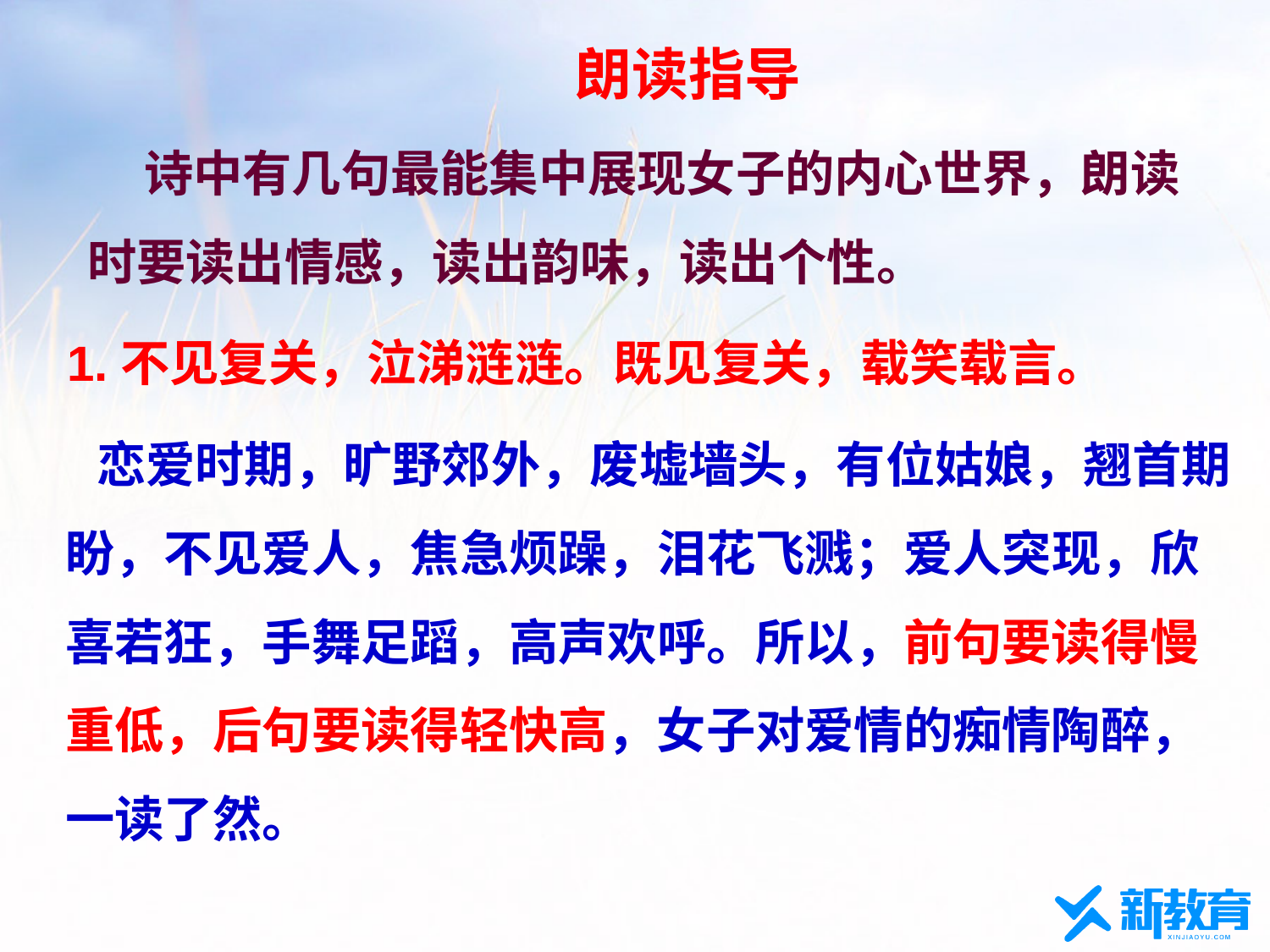

# 朗读指导
    诗中有几句最能集中展现女子的内心世界，朗读时要读出情感，读出韵味，读出个性。

1.不见复关，泣涕涟涟。既见复关，载笑载言。
      恋爱时期，旷野郊外，废墟墙头，有位姑娘，翘首期盼，不见爱人，焦急烦躁，泪花飞溅；爱人突现，欣喜若狂，手舞足蹈，高声欢呼。所以，前句要读得慢重低，后句要读得轻快高，女子对爱情的痴情陶醉，一读了然。